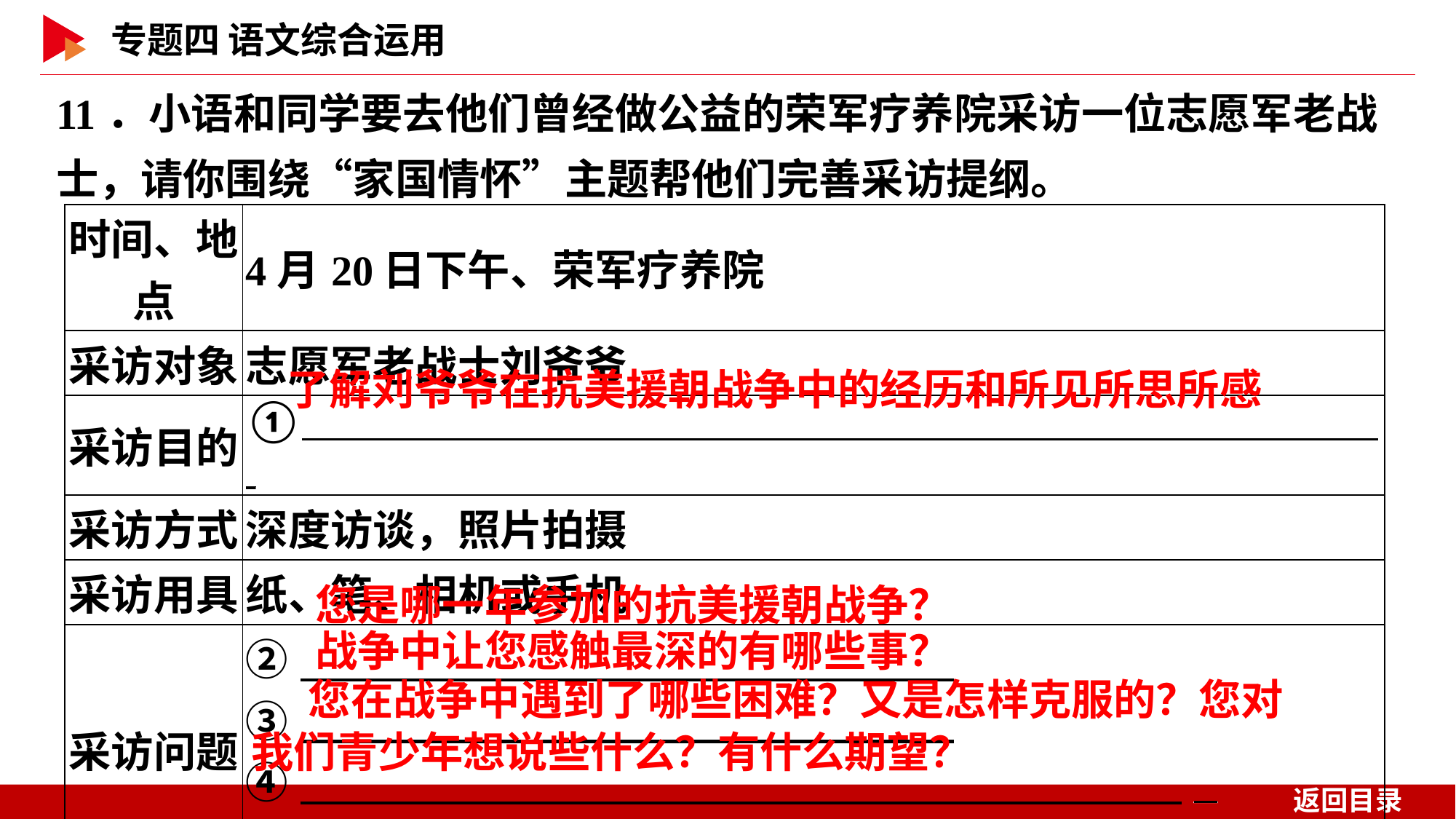

11．小语和同学要去他们曾经做公益的荣军疗养院采访一位志愿军老战士，请你围绕“家国情怀”主题帮他们完善采访提纲。
| 时间、地点 | 4月20日下午、荣军疗养院 |
| --- | --- |
| 采访对象 | 志愿军老战士刘爷爷 |
| 采访目的 | ①  \_ |
| 采访方式 | 深度访谈，照片拍摄 |
| 采访用具 | 纸、笔、相机或手机 |
| 采访问题 | ②　 　 \_ ③　 　  ④　 \_ 　 \_ |
了解刘爷爷在抗美援朝战争中的经历和所见所思所感
您是哪一年参加的抗美援朝战争？
战争中让您感触最深的有哪些事？
您在战争中遇到了哪些困难？又是怎样克服的？您对
我们青少年想说些什么？有什么期望？